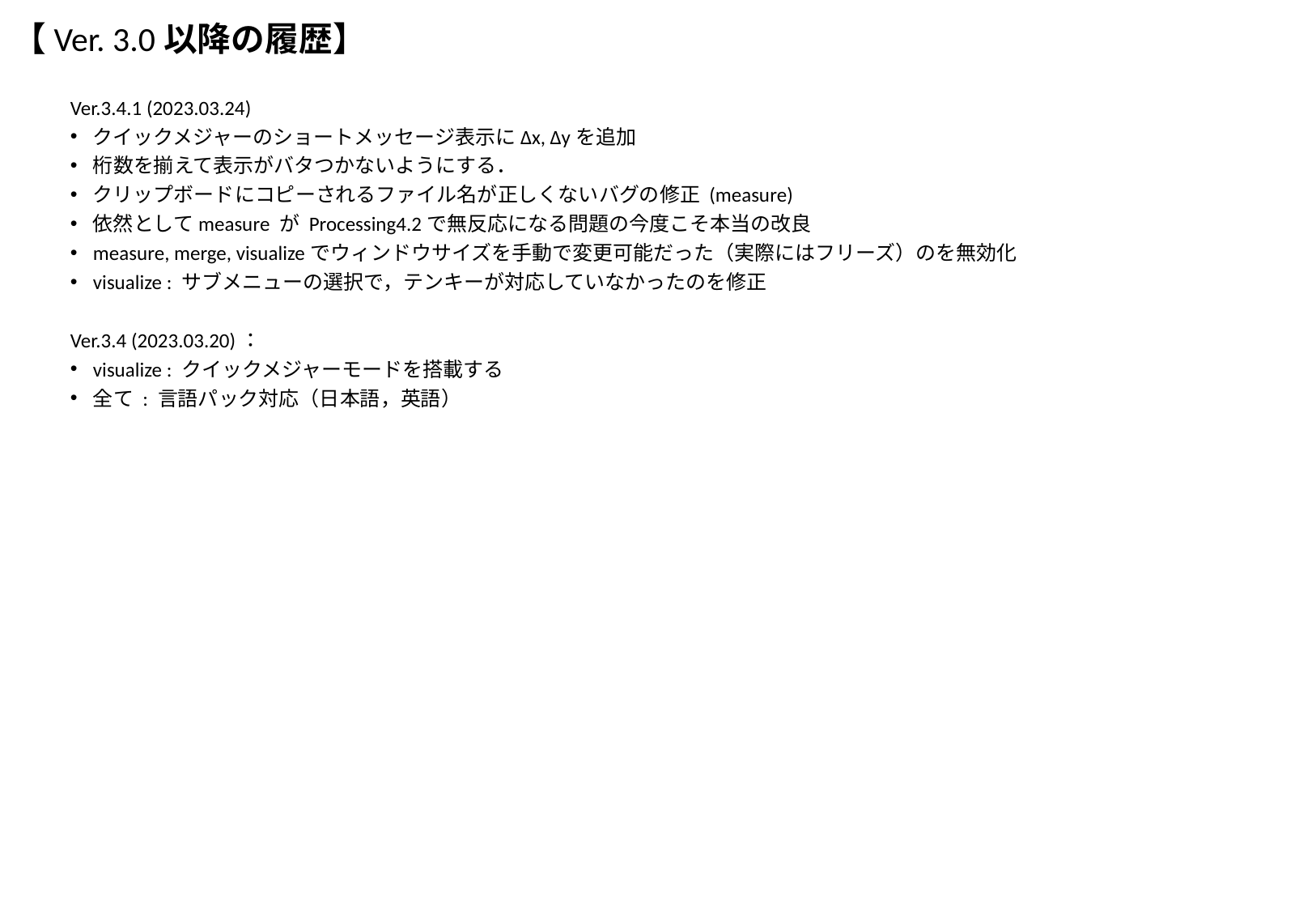

# 【Ver. 3.0以降の履歴】
Ver.3.4.1 (2023.03.24)
クイックメジャーのショートメッセージ表示にΔx, Δyを追加
桁数を揃えて表示がバタつかないようにする．
クリップボードにコピーされるファイル名が正しくないバグの修正 (measure)
依然としてmeasure が Processing4.2で無反応になる問題の今度こそ本当の改良
measure, merge, visualizeでウィンドウサイズを手動で変更可能だった（実際にはフリーズ）のを無効化
visualize : サブメニューの選択で，テンキーが対応していなかったのを修正

Ver.3.4 (2023.03.20)：
visualize : クイックメジャーモードを搭載する
全て : 言語パック対応（日本語，英語）